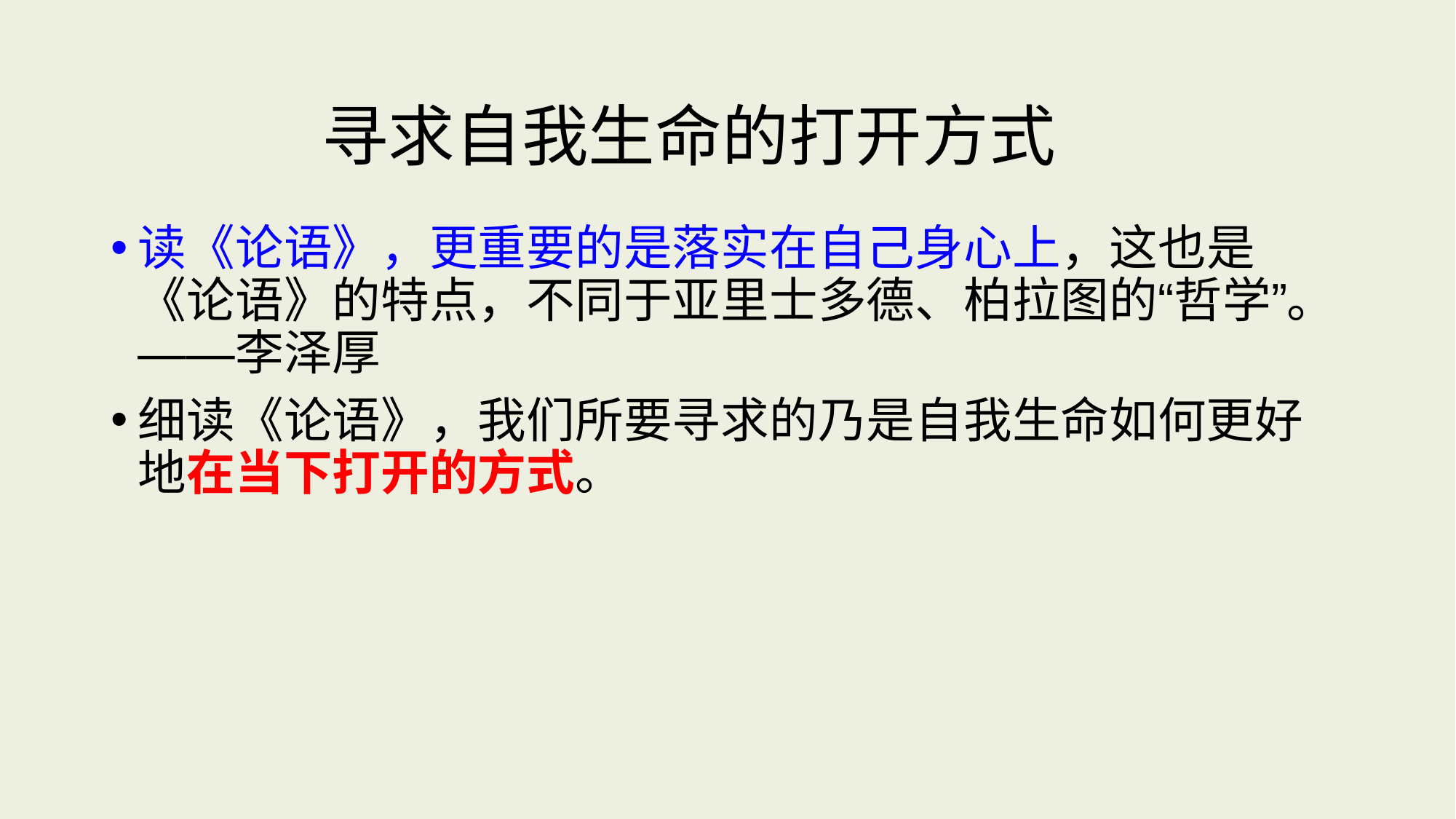

# 寻求自我生命的打开方式
读《论语》，更重要的是落实在自己身心上，这也是《论语》的特点，不同于亚里士多德、柏拉图的“哲学”。——李泽厚
细读《论语》，我们所要寻求的乃是自我生命如何更好地在当下打开的方式。